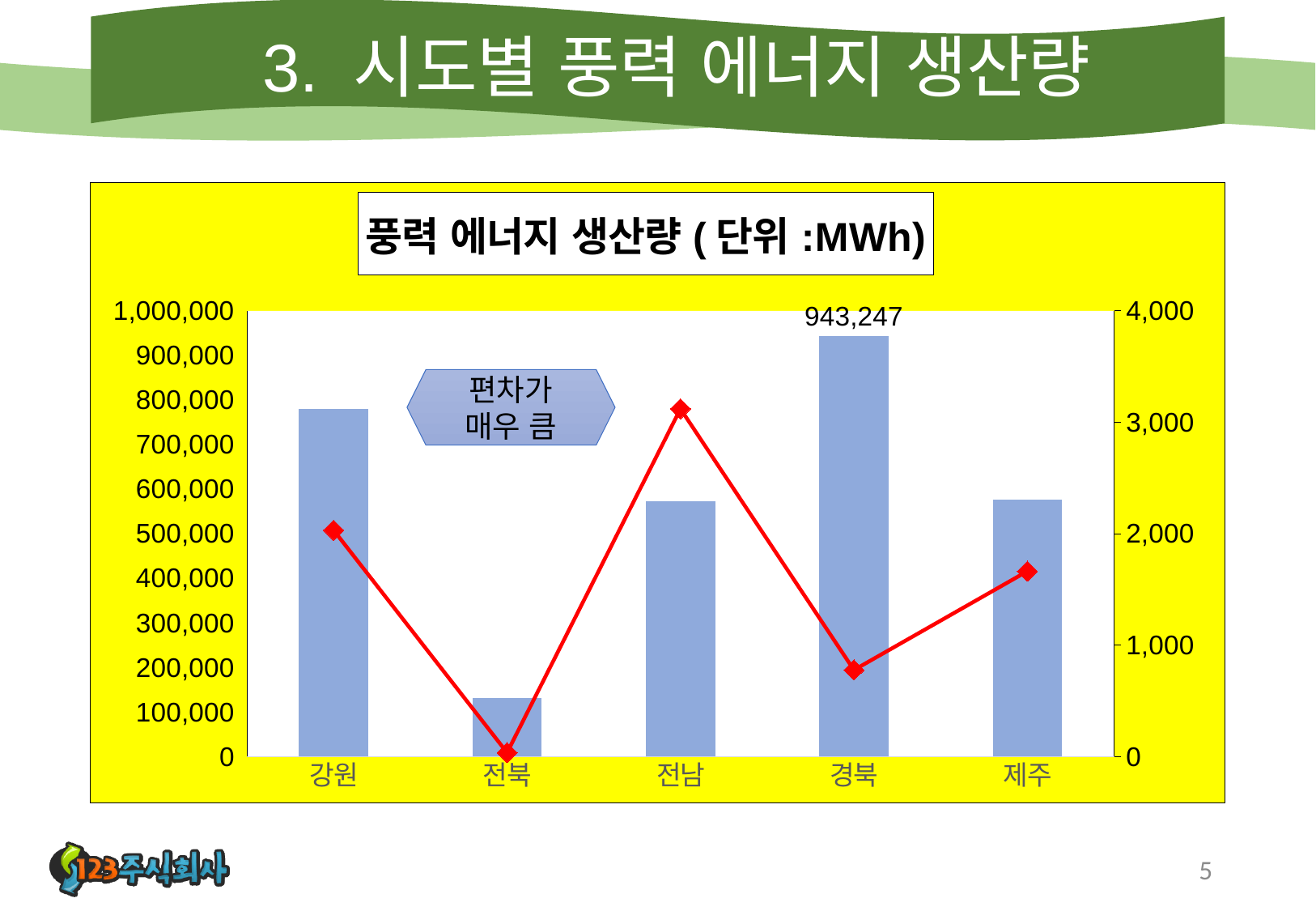

# 3. 시도별 풍력 에너지 생산량

### Chart: 풍력 에너지 생산량(단위:MWh)

| Category | 사업용 | 자가용 |
|---|---|---|
| 강원 | 780223.0 | 2031.0 |
| 전북 | 131169.0 | 36.0 |
| 전남 | 573109.0 | 3120.0 |
| 경북 | 943247.0 | 777.0 |
| 제주 | 576396.0 | 1663.0 |
편차가
매우 큼
5